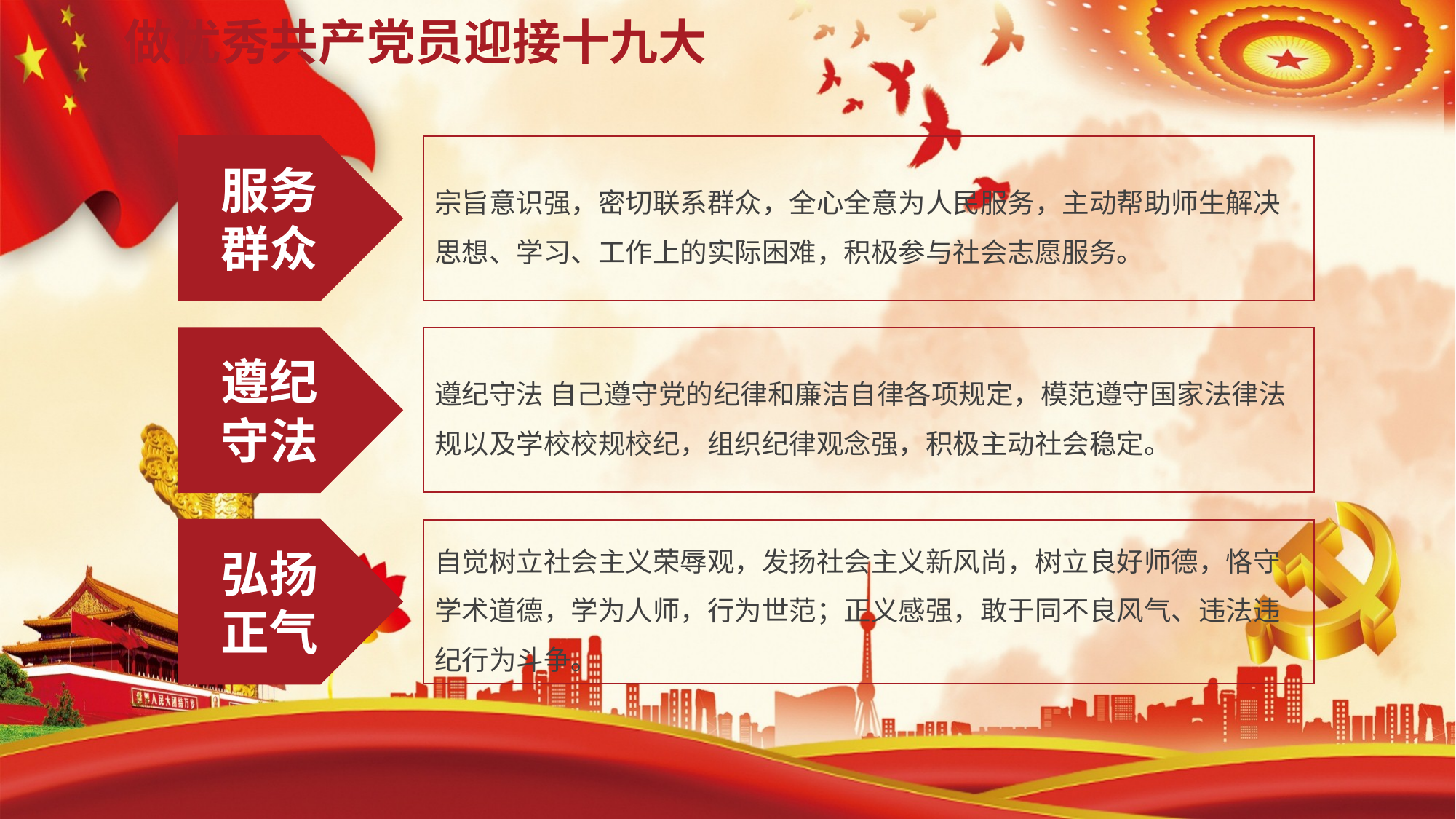

# 做优秀共产党员迎接十九大
服务
群众
宗旨意识强，密切联系群众，全心全意为人民服务，主动帮助师生解决思想、学习、工作上的实际困难，积极参与社会志愿服务。
遵纪
守法
遵纪守法 自己遵守党的纪律和廉洁自律各项规定，模范遵守国家法律法规以及学校校规校纪，组织纪律观念强，积极主动社会稳定。
弘扬
正气
自觉树立社会主义荣辱观，发扬社会主义新风尚，树立良好师德，恪守学术道德，学为人师，行为世范；正义感强，敢于同不良风气、违法违纪行为斗争。